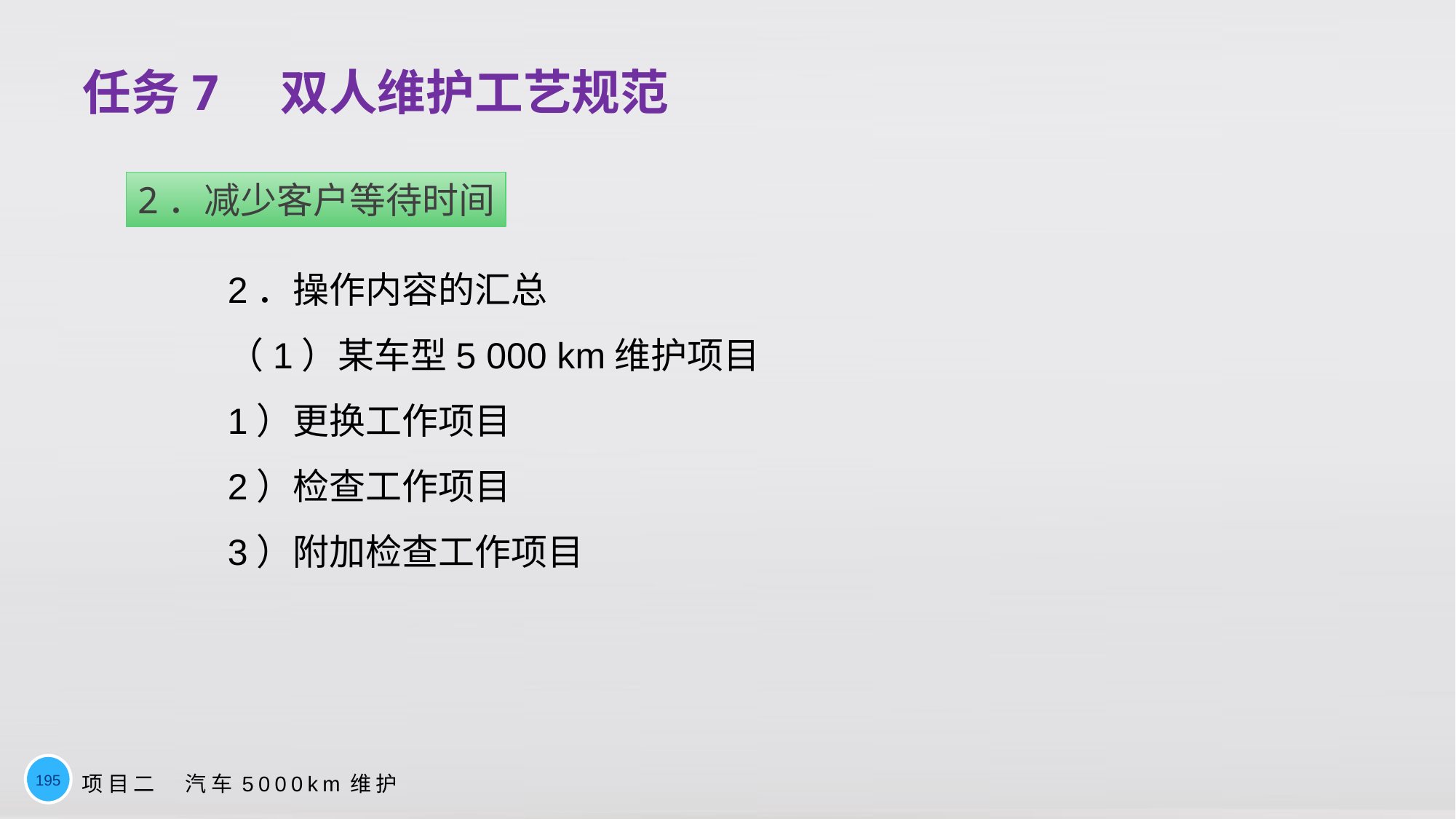

# 任务7　双人维护工艺规范
2．减少客户等待时间
2．操作内容的汇总
（1）某车型5 000 km维护项目
1）更换工作项目
2）检查工作项目
3）附加检查工作项目
195